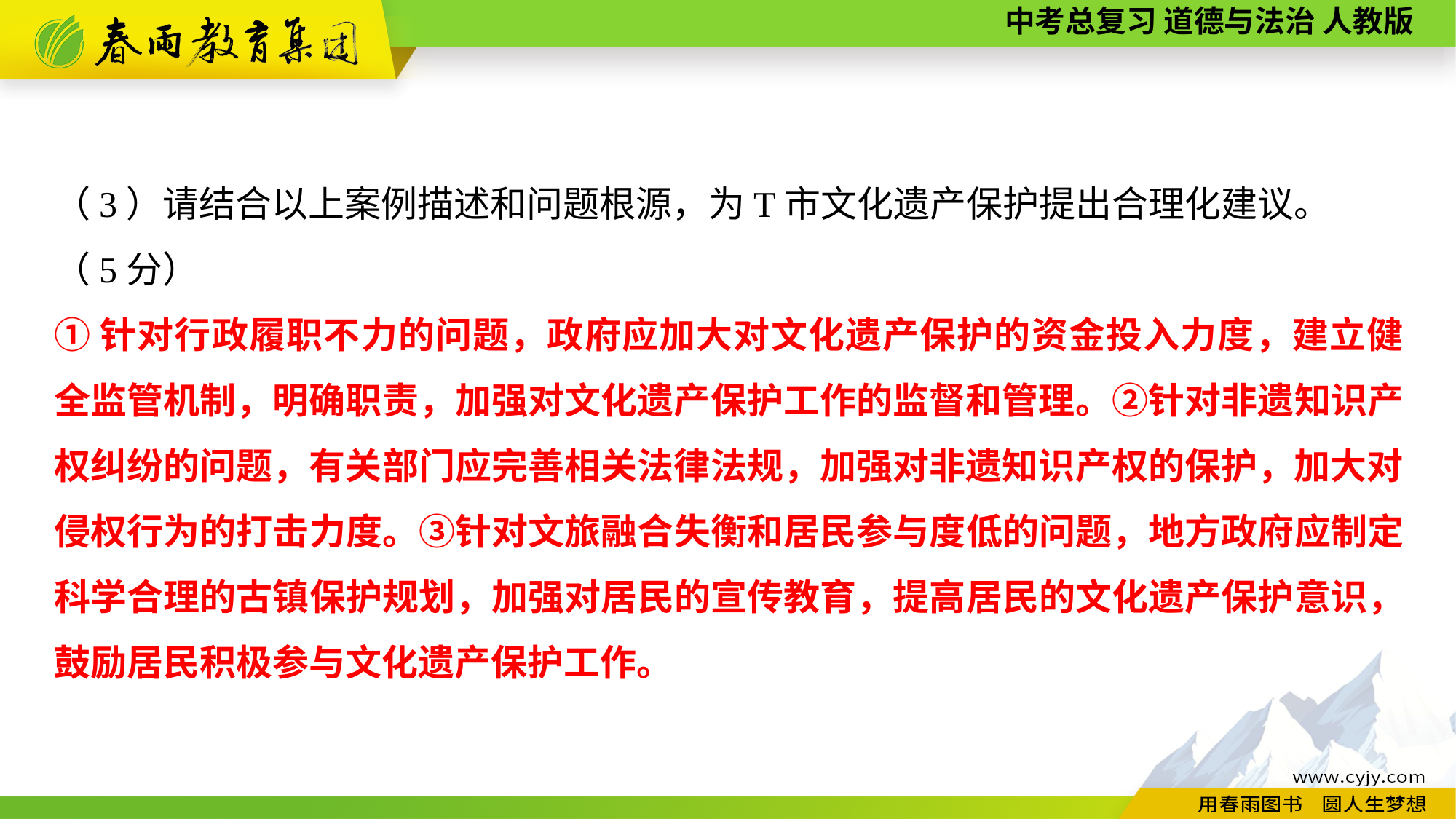

（3）请结合以上案例描述和问题根源，为T市文化遗产保护提出合理化建议。
（5分）
①针对行政履职不力的问题，政府应加大对文化遗产保护的资金投入力度，建立健全监管机制，明确职责，加强对文化遗产保护工作的监督和管理。②针对非遗知识产权纠纷的问题，有关部门应完善相关法律法规，加强对非遗知识产权的保护，加大对侵权行为的打击力度。③针对文旅融合失衡和居民参与度低的问题，地方政府应制定科学合理的古镇保护规划，加强对居民的宣传教育，提高居民的文化遗产保护意识，鼓励居民积极参与文化遗产保护工作。